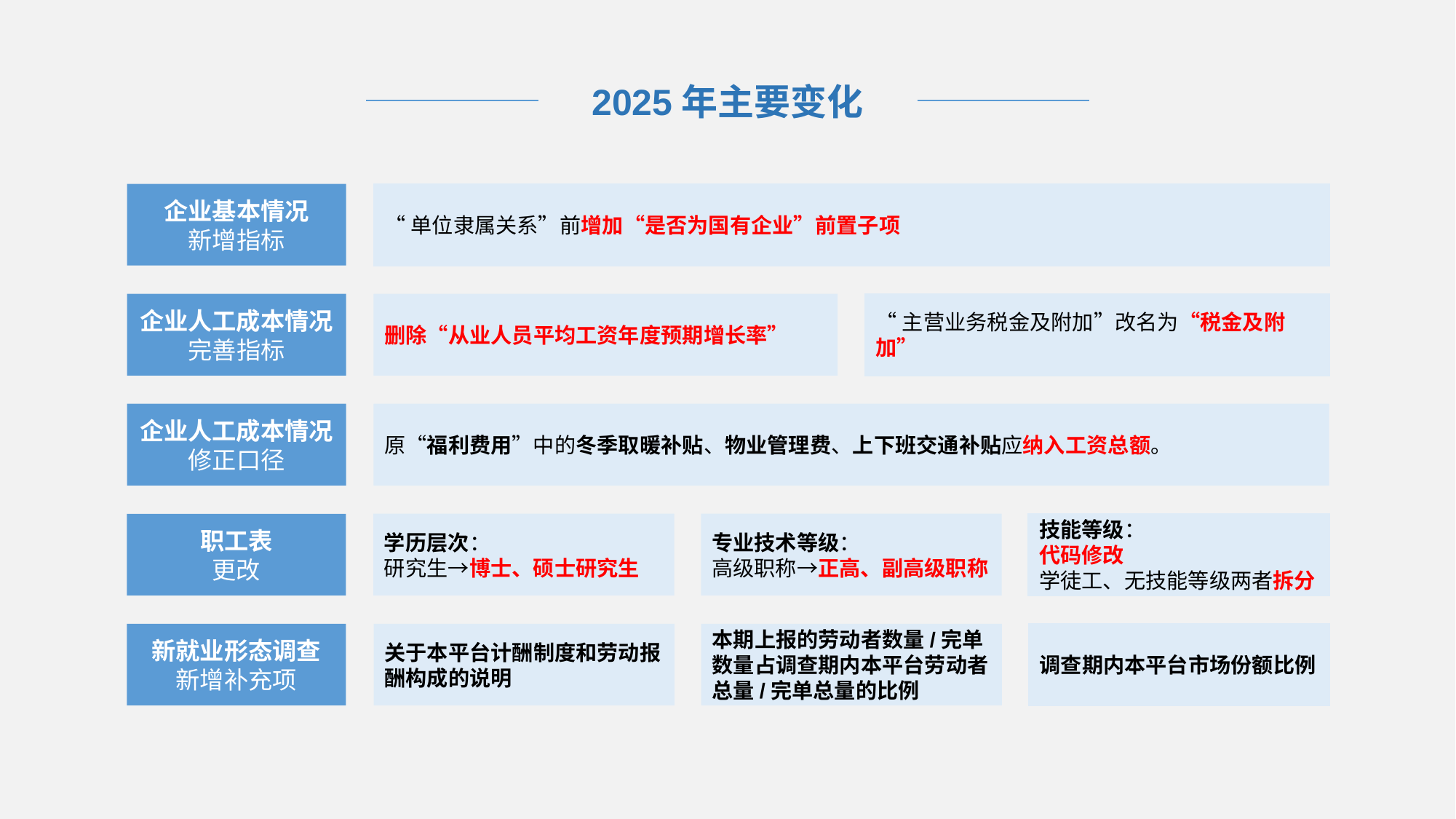

2025年主要变化
企业基本情况
新增指标
“单位隶属关系”前增加“是否为国有企业”前置子项
删除“从业人员平均工资年度预期增长率”
“主营业务税金及附加”改名为“税金及附加”
企业人工成本情况
完善指标
原“福利费用”中的冬季取暖补贴、物业管理费、上下班交通补贴应纳入工资总额。
企业人工成本情况
修正口径
学历层次：
研究生→博士、硕士研究生
专业技术等级：
高级职称→正高、副高级职称
技能等级：
代码修改
学徒工、无技能等级两者拆分
职工表
更改
关于本平台计酬制度和劳动报酬构成的说明
本期上报的劳动者数量/完单数量占调查期内本平台劳动者总量/完单总量的比例
新就业形态调查
新增补充项
调查期内本平台市场份额比例

5